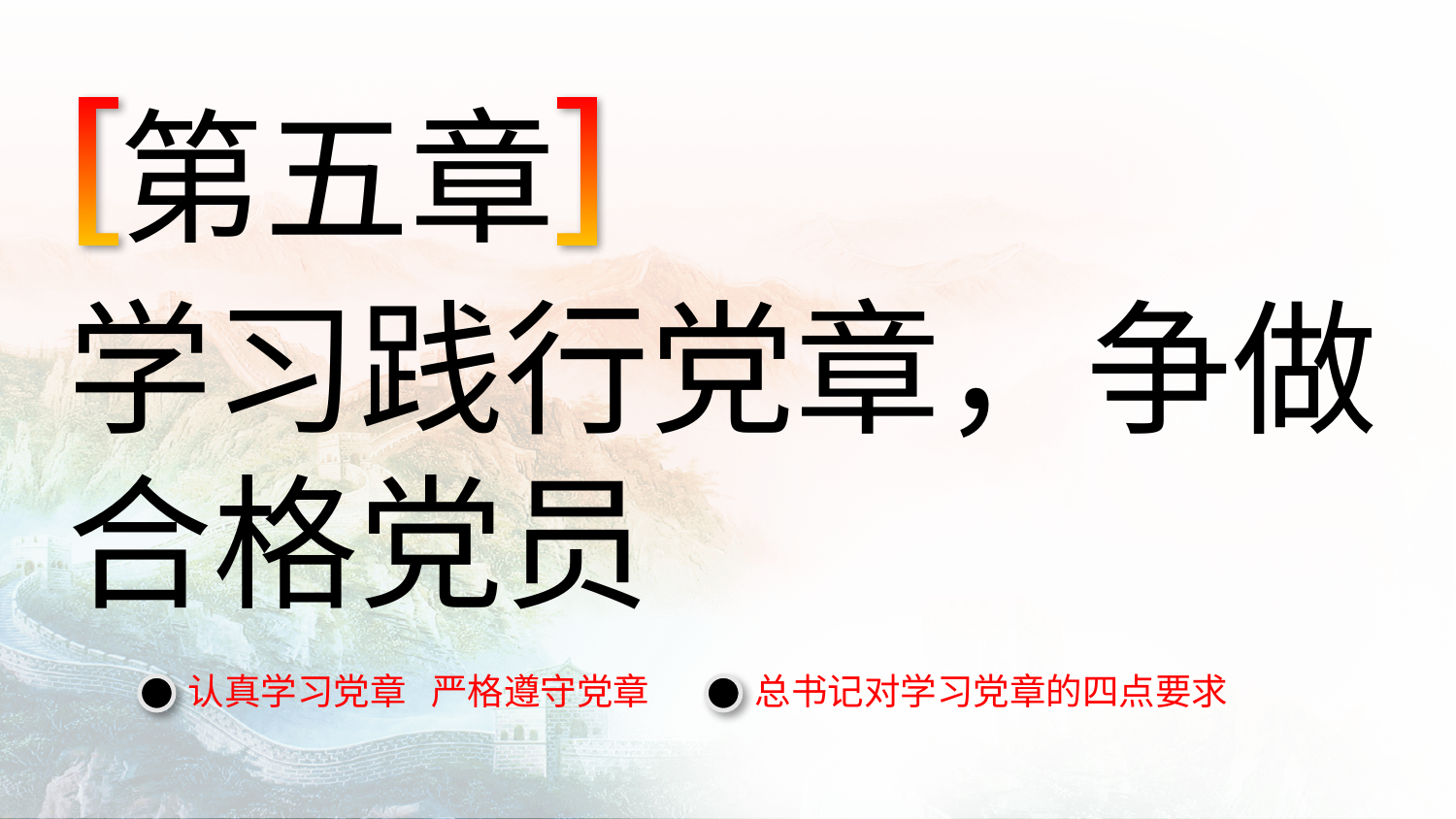

第五章

学习践行党章，争做合格党员
认真学习党章   严格遵守党章
总书记对学习党章的四点要求